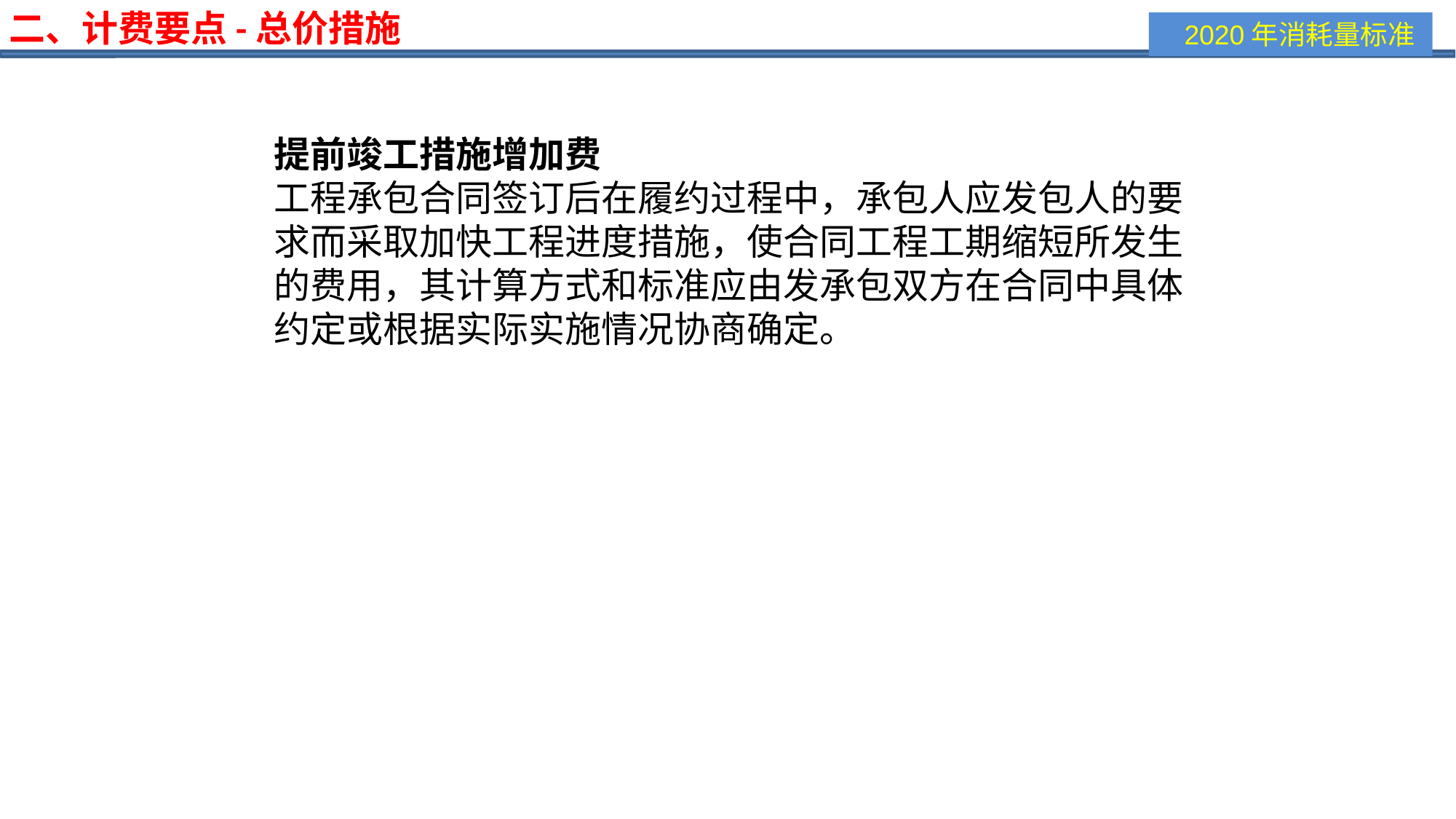

二、计费要点-总价措施
提前竣工措施增加费
工程承包合同签订后在履约过程中，承包人应发包人的要求而采取加快工程进度措施，使合同工程工期缩短所发生的费用，其计算方式和标准应由发承包双方在合同中具体约定或根据实际实施情况协商确定。